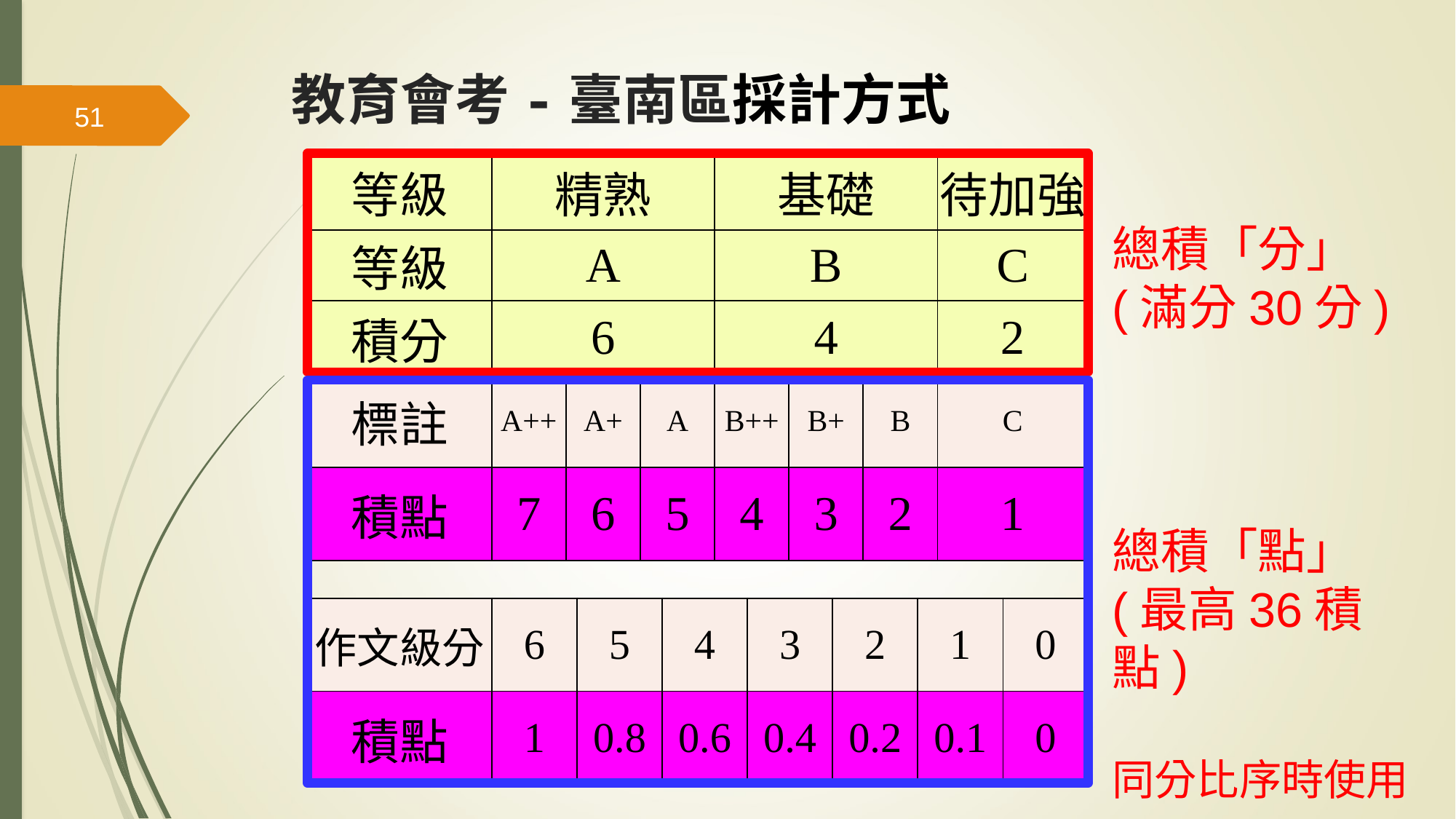

教育會考-臺南區採計方式
51
| 等級 | 精熟 |  |  | 基礎 |  |  | 待加強 |
| --- | --- | --- | --- | --- | --- | --- | --- |
| 等級 | A |  |  | B |  |  | C |
| 積分 | 6 |  |  | 4 |  |  | 2 |
| 標註 | A++ | A+ | A | B++ | B+ | B | C |
| 積點 | 7 | 6 | 5 | 4 | 3 | 2 | 1 |

總積「分」
(滿分30分)

總積「點」
(最高36積點)

同分比序時使用
| 作文級分 | 6 | 5 | 4 | 3 | 2 | 1 | 0 |
| --- | --- | --- | --- | --- | --- | --- | --- |
| 積點 | 1 | 0.8 | 0.6 | 0.4 | 0.2 | 0.1 | 0 |